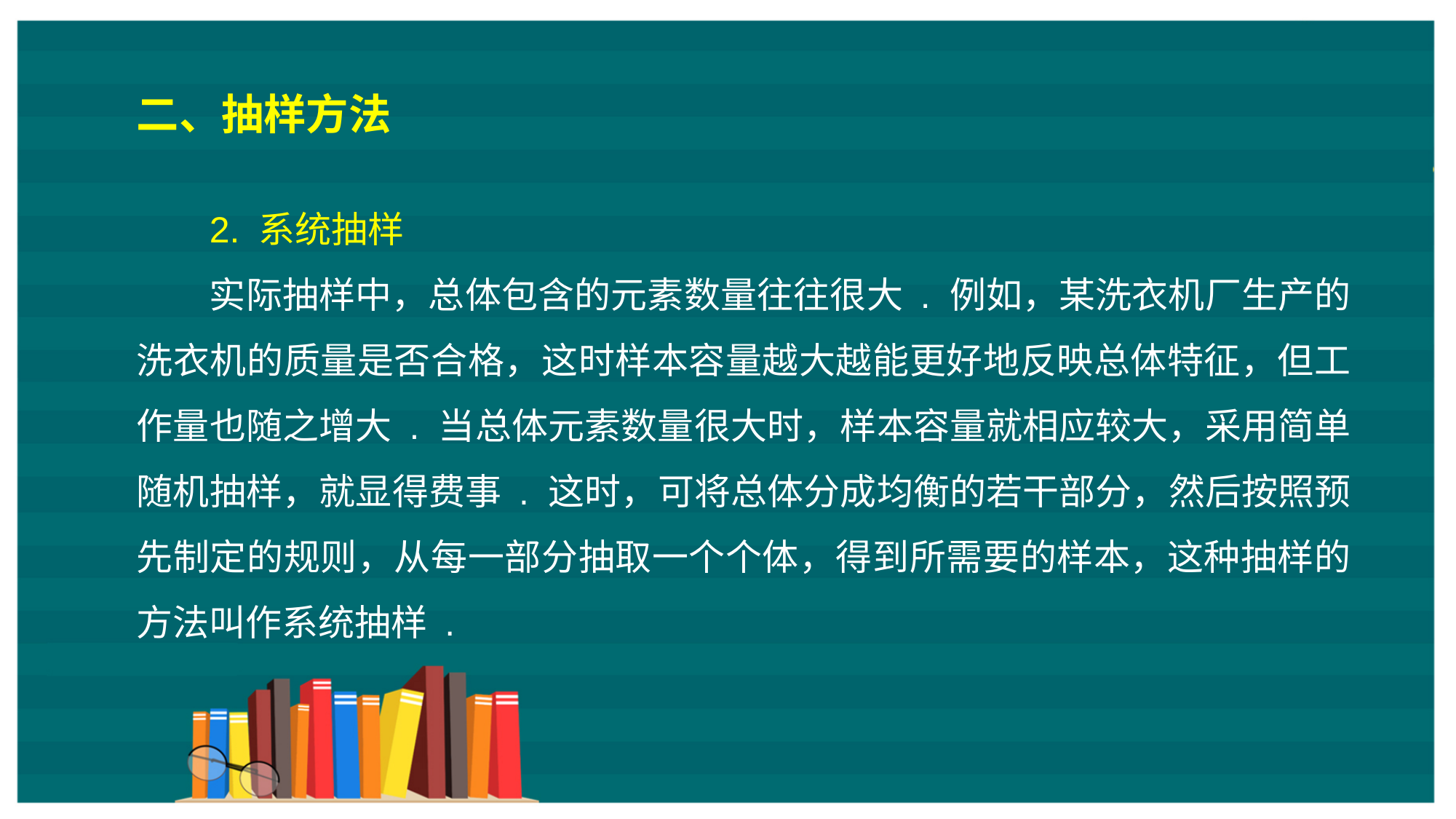

二、抽样方法
2. 系统抽样
实际抽样中，总体包含的元素数量往往很大 . 例如，某洗衣机厂生产的洗衣机的质量是否合格，这时样本容量越大越能更好地反映总体特征，但工作量也随之增大 . 当总体元素数量很大时，样本容量就相应较大，采用简单随机抽样，就显得费事 . 这时，可将总体分成均衡的若干部分，然后按照预先制定的规则，从每一部分抽取一个个体，得到所需要的样本，这种抽样的方法叫作系统抽样 .